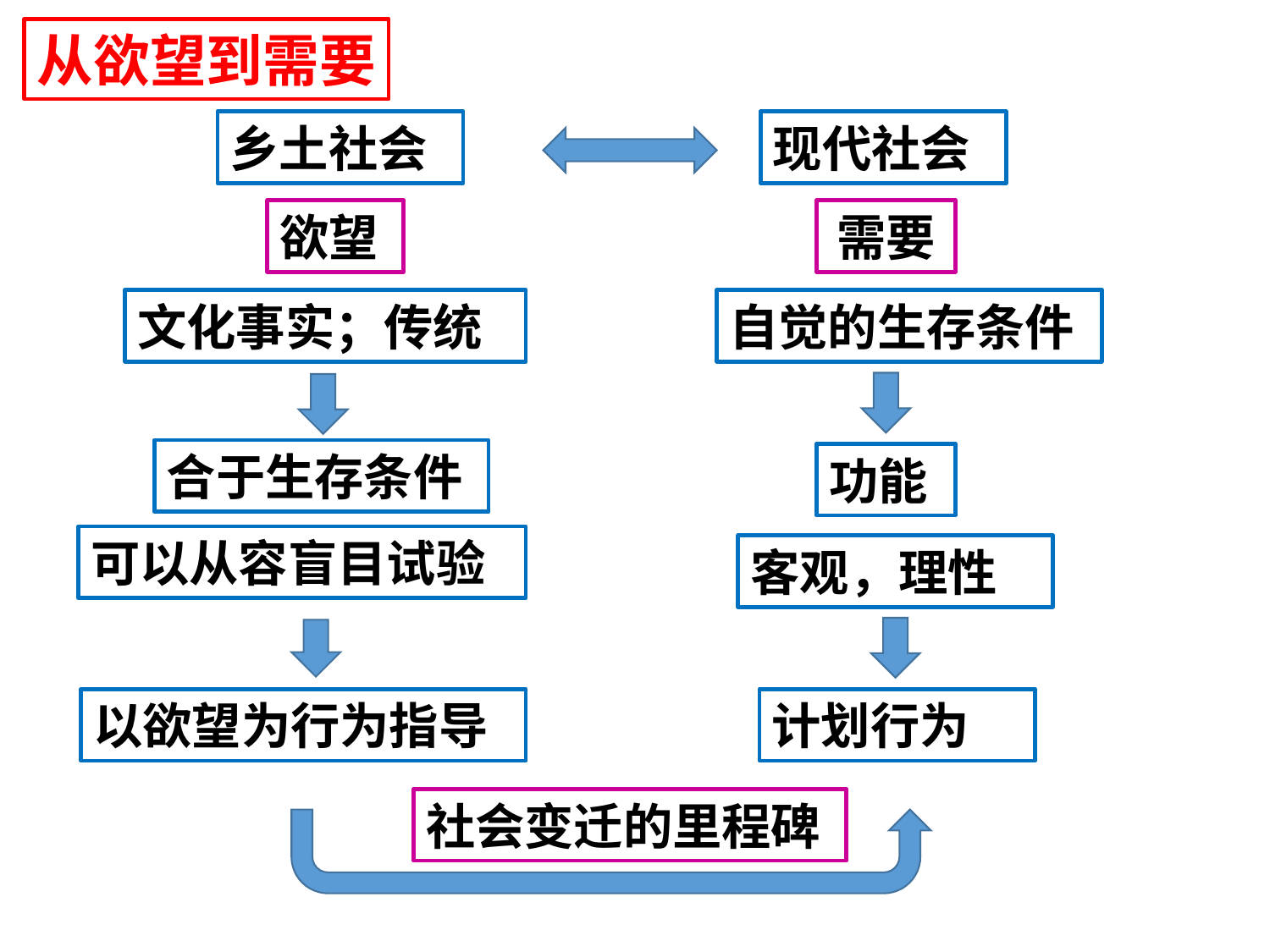

从欲望到需要
乡土社会
现代社会

欲望
需要
文化事实；传统
自觉的生存条件

合于生存条件
功能
可以从容盲目试验
客观，理性

计划行为
以欲望为行为指导
社会变迁的里程碑